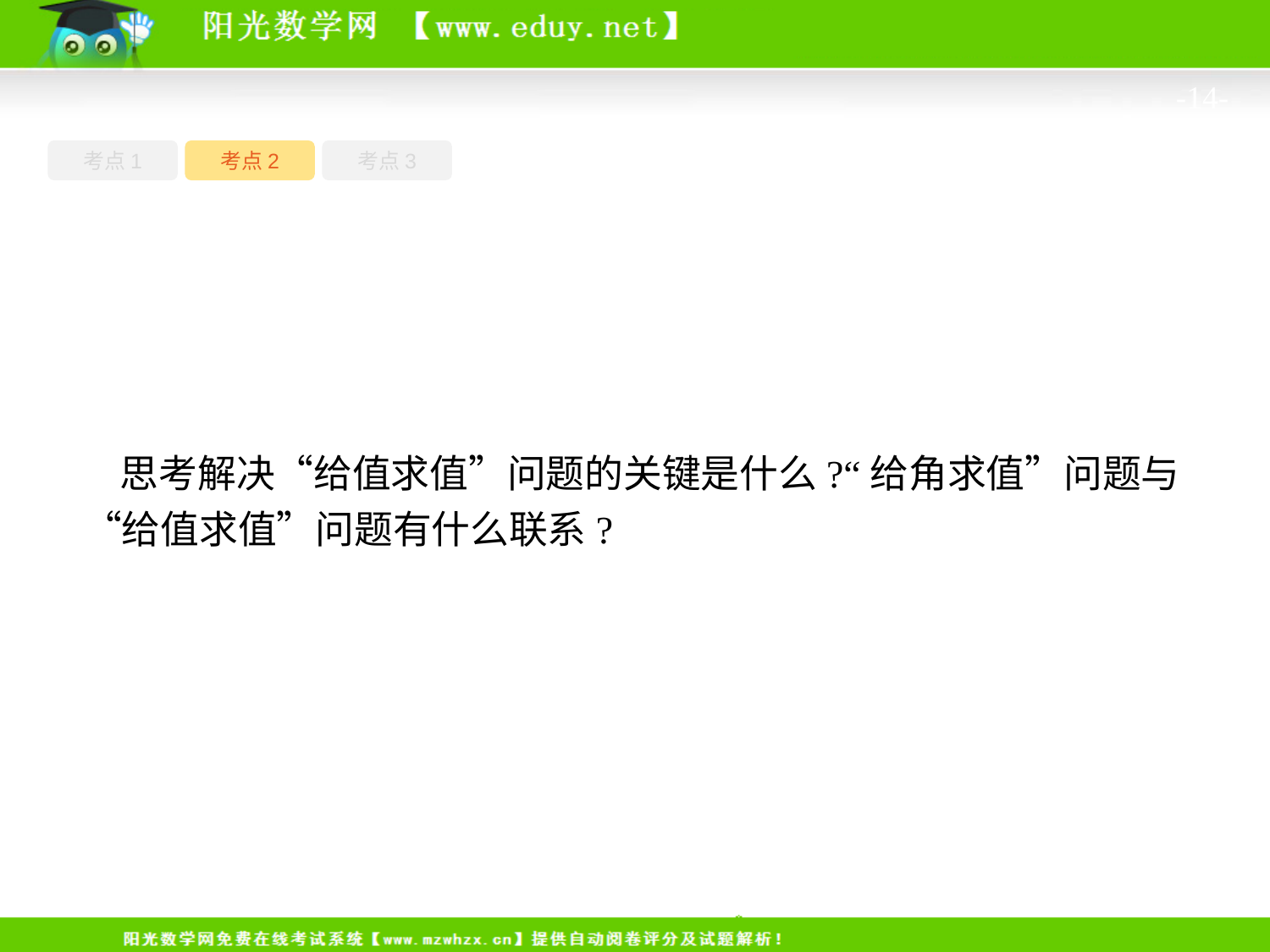

-14-
考点1
考点3
考点2
思考解决“给值求值”问题的关键是什么?“给角求值”问题与“给值求值”问题有什么联系?